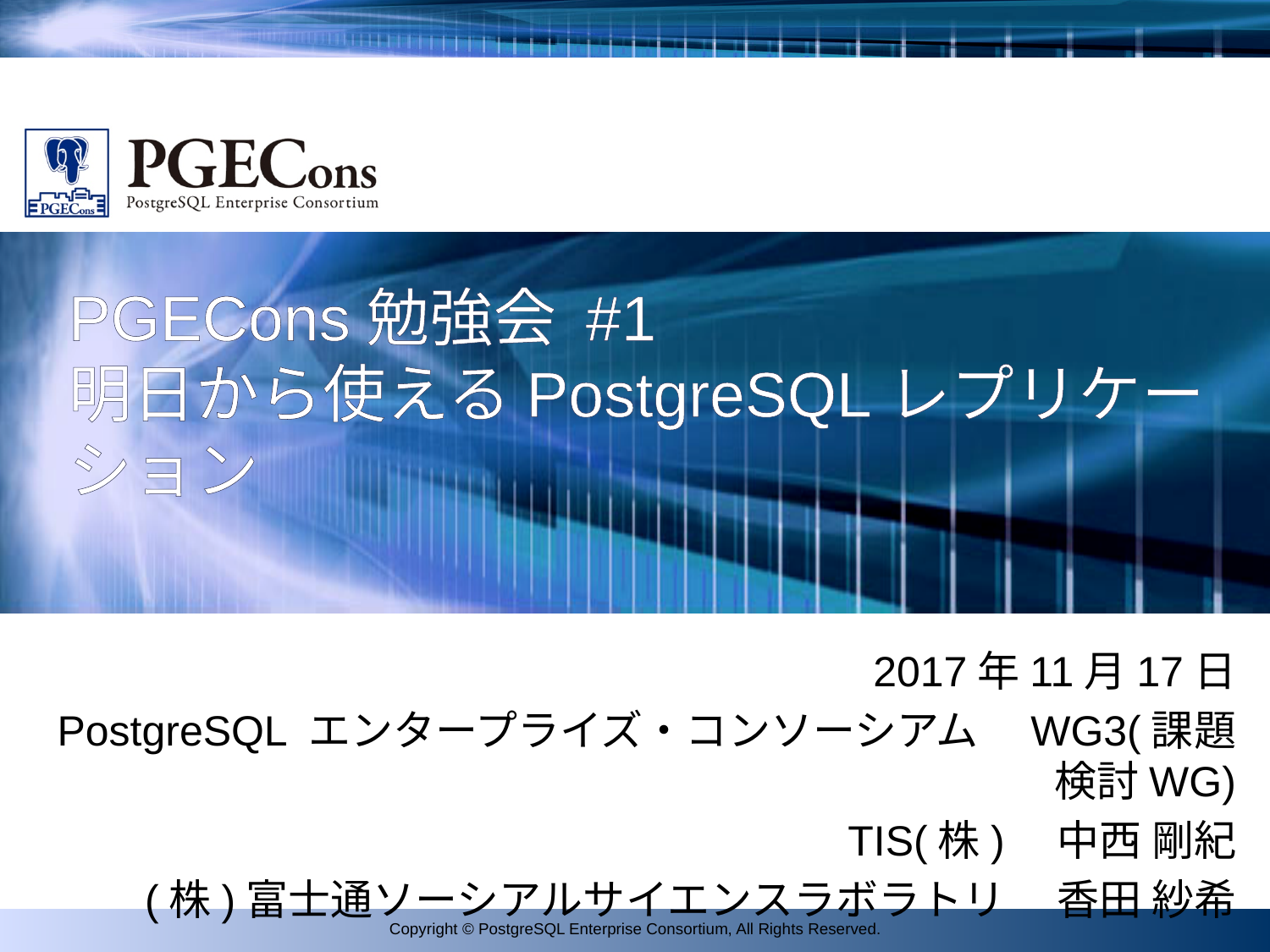

# PGECons勉強会 #1 明日から使えるPostgreSQLレプリケーション
2017年11月17日
PostgreSQL エンタープライズ・コンソーシアム　WG3(課題検討WG)
TIS(株)　中西 剛紀
(株)富士通ソーシアルサイエンスラボラトリ 　香田 紗希